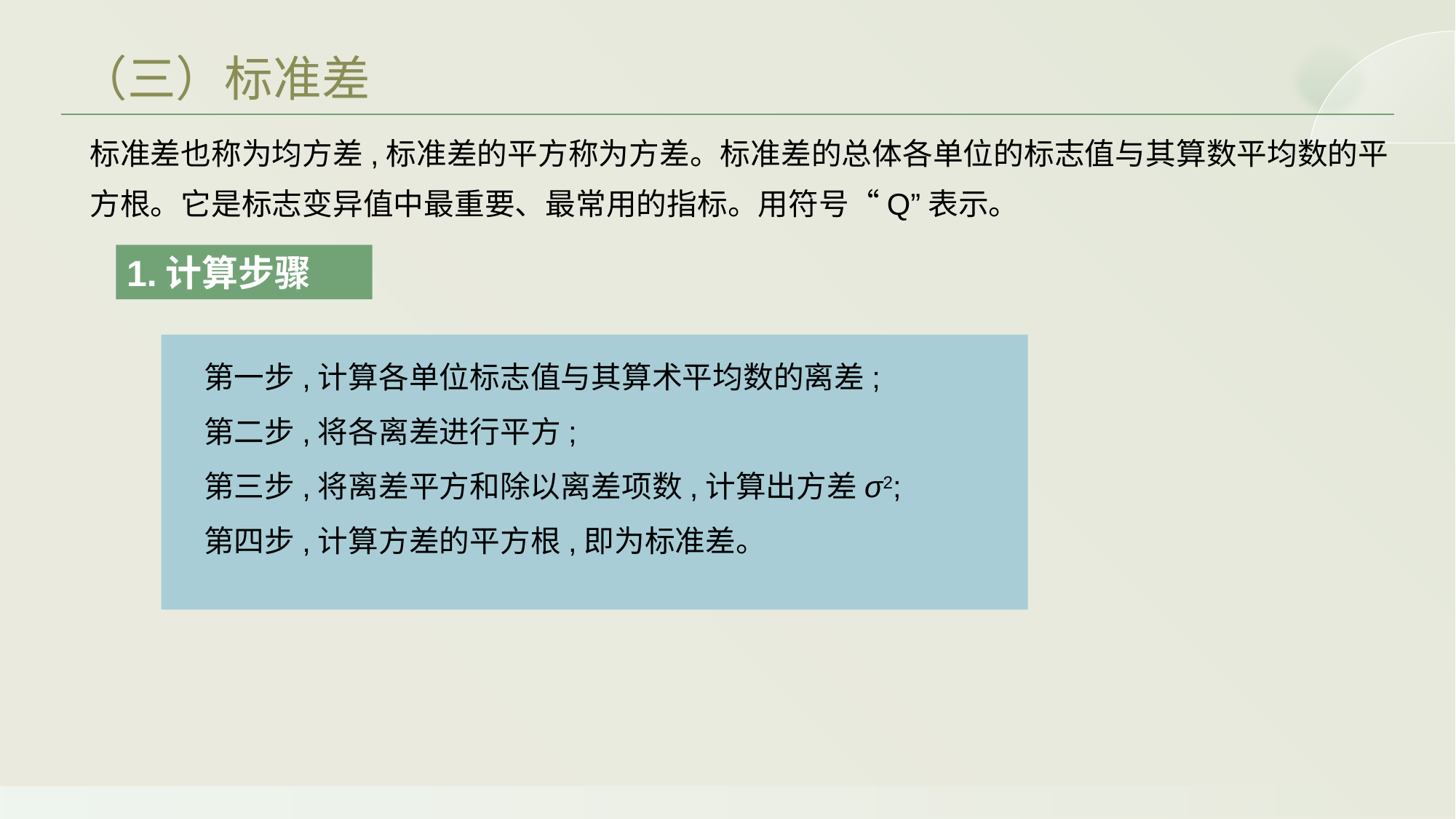

（三）标准差
标准差也称为均方差,标准差的平方称为方差。标准差的总体各单位的标志值与其算数平均数的平方根。它是标志变异值中最重要、最常用的指标。用符号“Q”表示。
1.计算步骤
第一步,计算各单位标志值与其算术平均数的离差;
第二步,将各离差进行平方;
第三步,将离差平方和除以离差项数,计算出方差σ2;
第四步,计算方差的平方根,即为标准差。